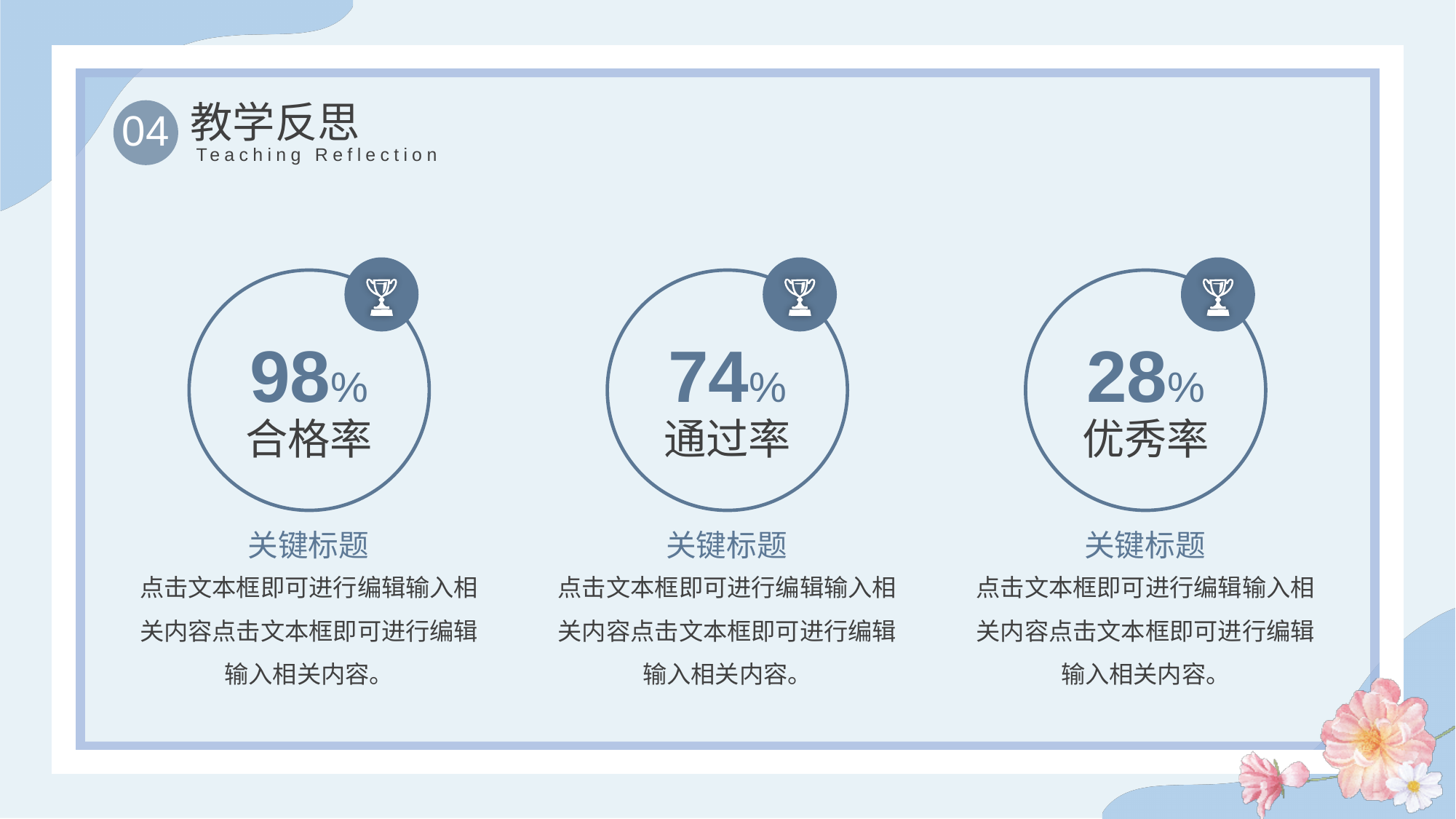

教学反思

04
Teaching Reflection

98%
合格率
关键标题
点击文本框即可进行编辑输入相关内容点击文本框即可进行编辑输入相关内容。

74%
通过率
关键标题
点击文本框即可进行编辑输入相关内容点击文本框即可进行编辑输入相关内容。

28%
优秀率
关键标题
点击文本框即可进行编辑输入相关内容点击文本框即可进行编辑输入相关内容。